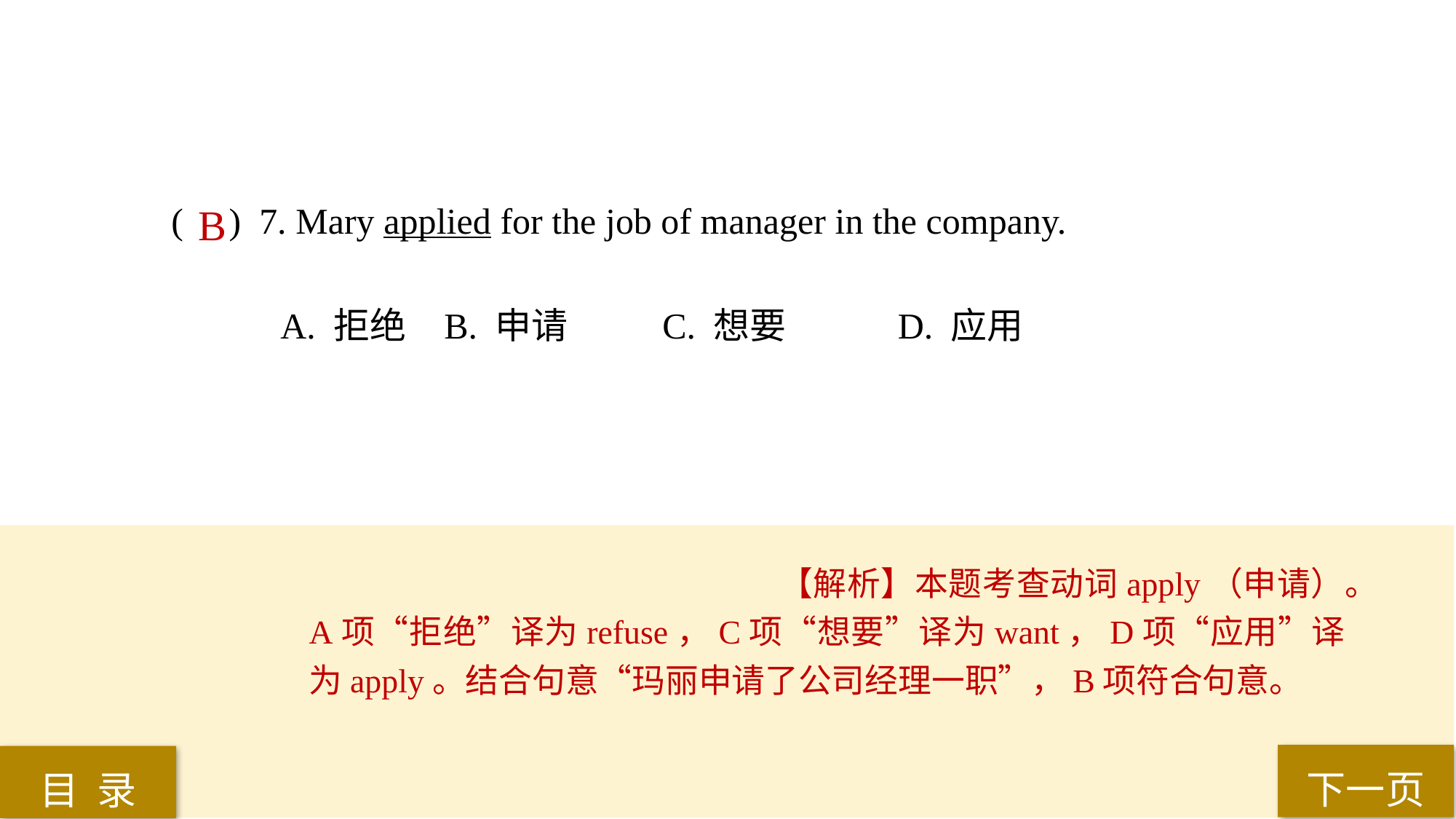

(     )  7. Mary applied for the job of manager in the company.

A. 拒绝 	B. 申请 	C. 想要	 D. 应用
B
【解析】本题考查动词apply（申请）。A项“拒绝”译为refuse，C项“想要”译为want，D项“应用”译为apply。结合句意“玛丽申请了公司经理一职”，B项符合句意。